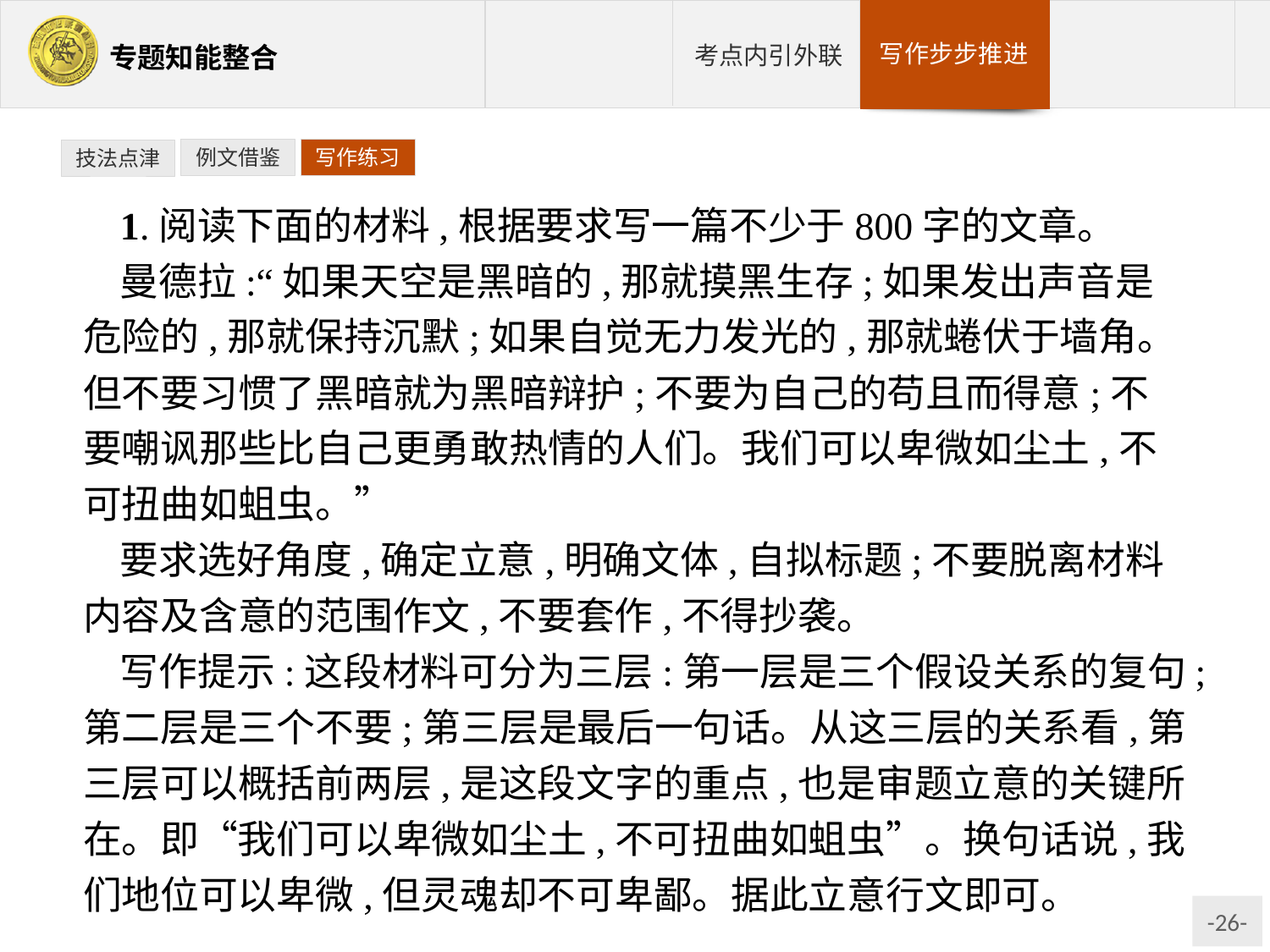

例文借鉴
写作练习
技法点津
1.阅读下面的材料,根据要求写一篇不少于800字的文章。
曼德拉:“如果天空是黑暗的,那就摸黑生存;如果发出声音是危险的,那就保持沉默;如果自觉无力发光的,那就蜷伏于墙角。但不要习惯了黑暗就为黑暗辩护;不要为自己的苟且而得意;不要嘲讽那些比自己更勇敢热情的人们。我们可以卑微如尘土,不可扭曲如蛆虫。”
要求选好角度,确定立意,明确文体,自拟标题;不要脱离材料内容及含意的范围作文,不要套作,不得抄袭。
写作提示:这段材料可分为三层:第一层是三个假设关系的复句;第二层是三个不要;第三层是最后一句话。从这三层的关系看,第三层可以概括前两层,是这段文字的重点,也是审题立意的关键所在。即“我们可以卑微如尘土,不可扭曲如蛆虫”。换句话说,我们地位可以卑微,但灵魂却不可卑鄙。据此立意行文即可。